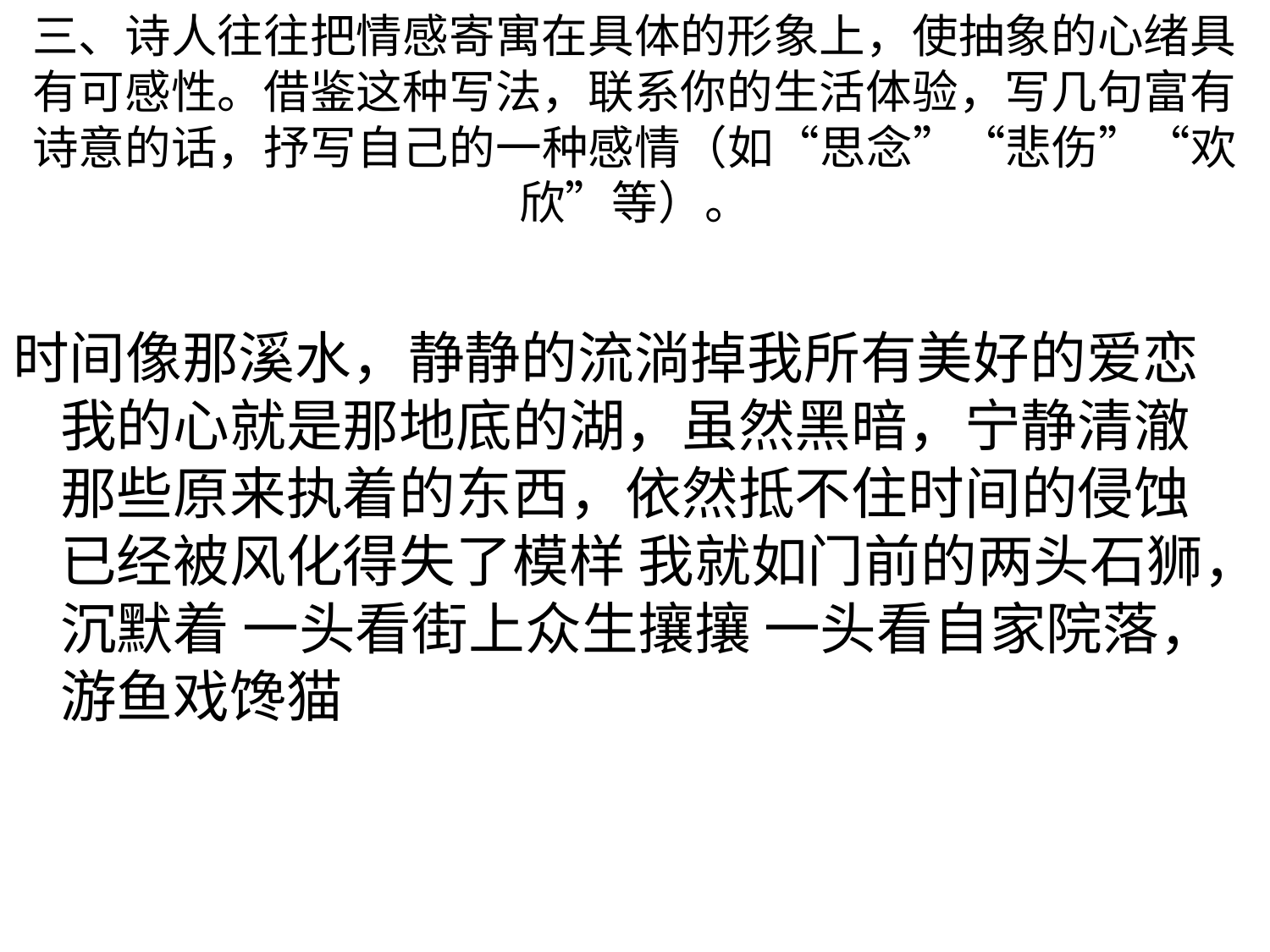

# 三、诗人往往把情感寄寓在具体的形象上，使抽象的心绪具有可感性。借鉴这种写法，联系你的生活体验，写几句富有诗意的话，抒写自己的一种感情（如“思念”“悲伤”“欢欣”等）。
时间像那溪水，静静的流淌掉我所有美好的爱恋 我的心就是那地底的湖，虽然黑暗，宁静清澈 那些原来执着的东西，依然抵不住时间的侵蚀 已经被风化得失了模样 我就如门前的两头石狮，沉默着 一头看街上众生攘攘 一头看自家院落，游鱼戏馋猫